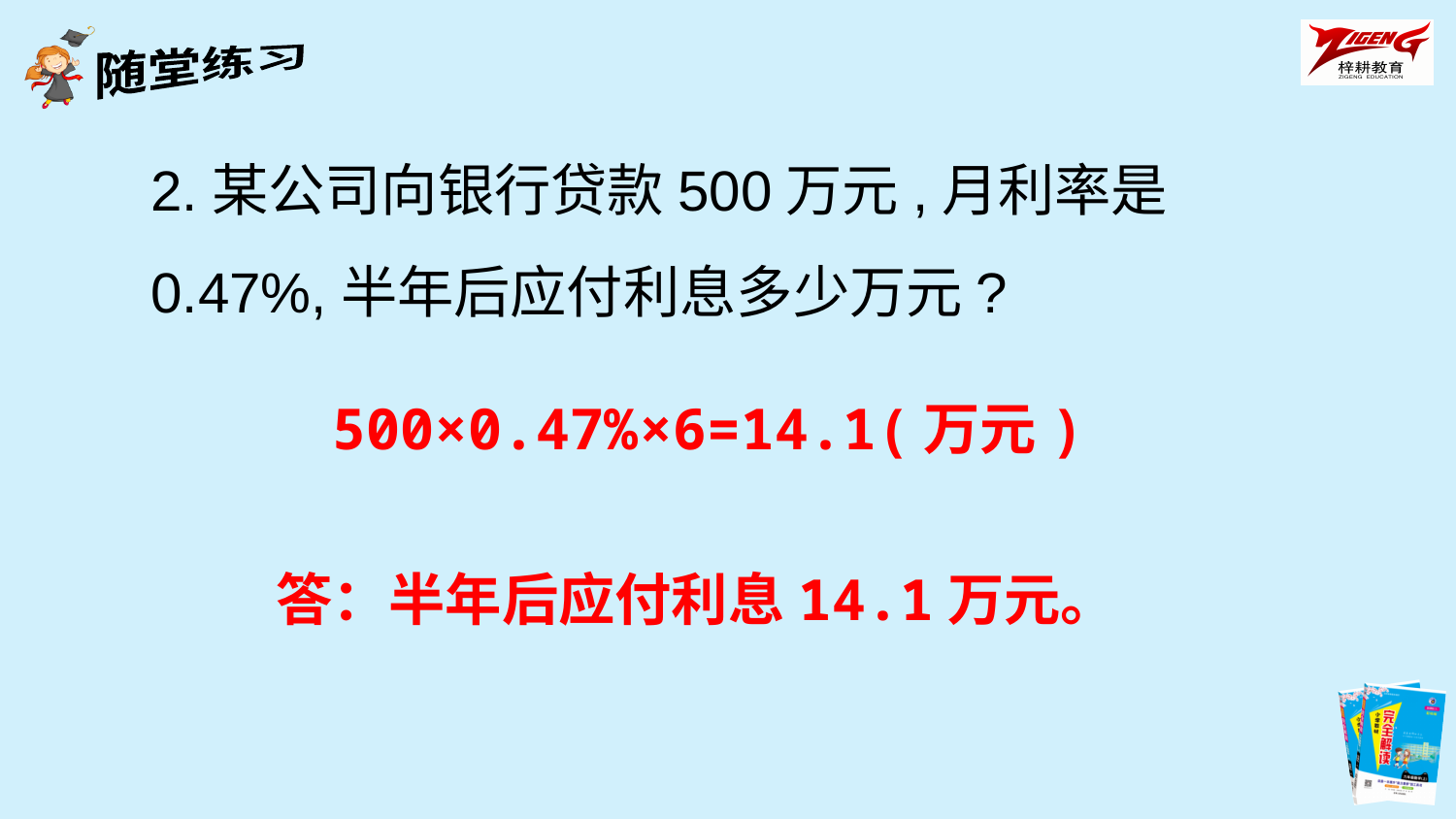

2.某公司向银行贷款500万元,月利率是0.47%,半年后应付利息多少万元?
500×0.47%×6=14.1(万元)
答：半年后应付利息14.1万元。